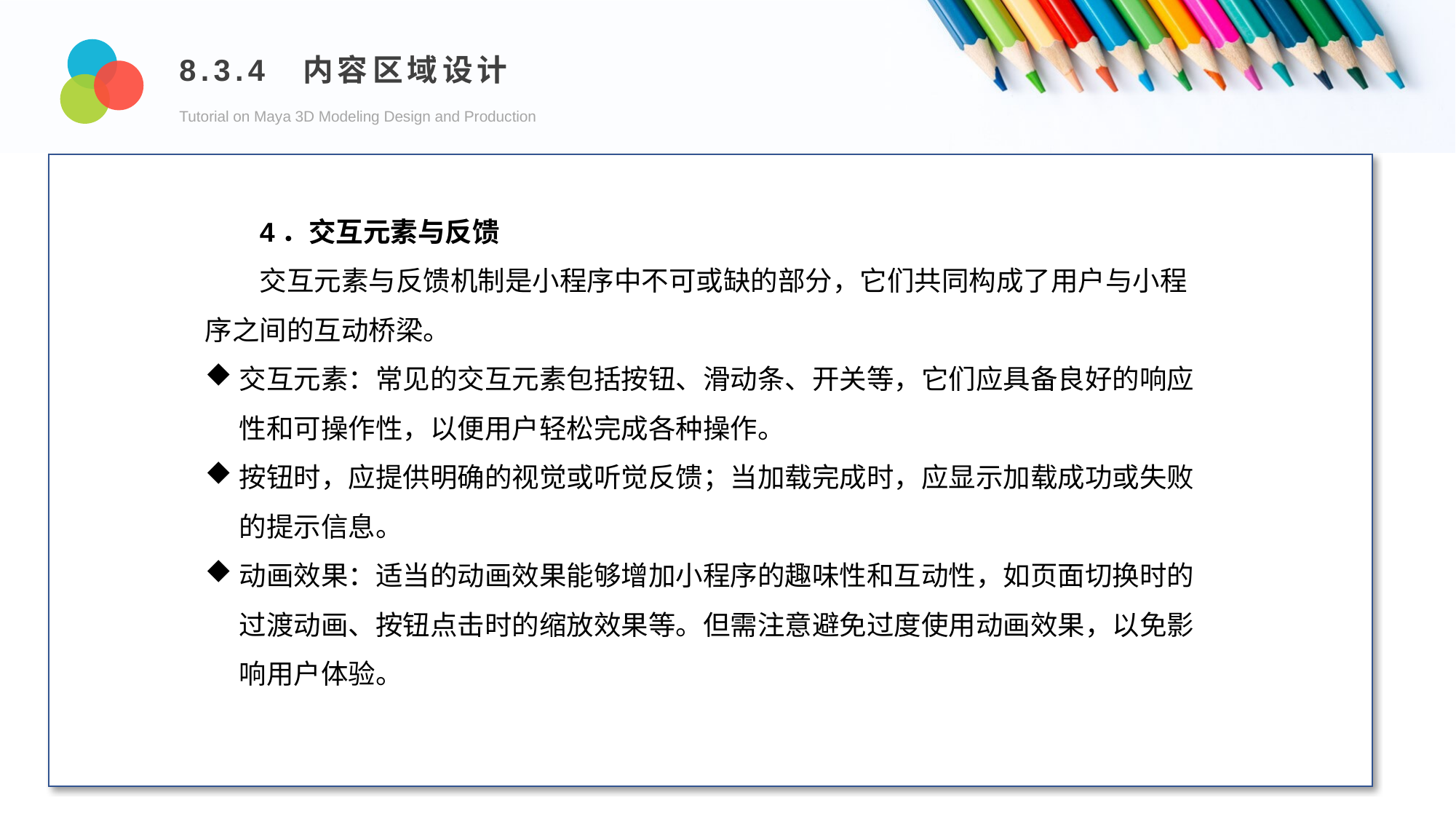

8.3.4  内容区域设计
Tutorial on Maya 3D Modeling Design and Production
Design and Production
4．交互元素与反馈
交互元素与反馈机制是小程序中不可或缺的部分，它们共同构成了用户与小程序之间的互动桥梁。
交互元素：常见的交互元素包括按钮、滑动条、开关等，它们应具备良好的响应性和可操作性，以便用户轻松完成各种操作。
按钮时，应提供明确的视觉或听觉反馈；当加载完成时，应显示加载成功或失败的提示信息。
动画效果：适当的动画效果能够增加小程序的趣味性和互动性，如页面切换时的过渡动画、按钮点击时的缩放效果等。但需注意避免过度使用动画效果，以免影响用户体验。